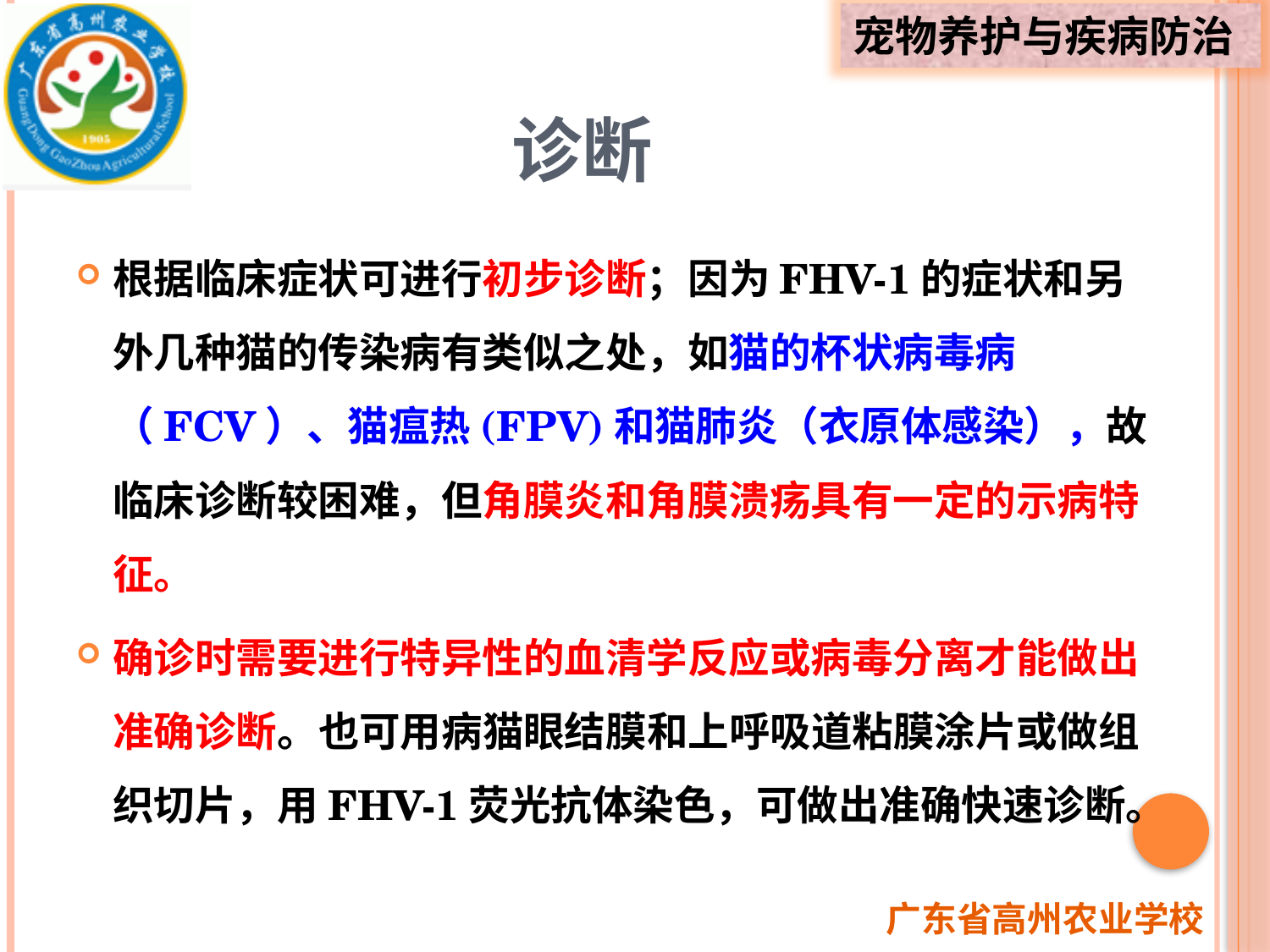

# 诊断
根据临床症状可进行初步诊断；因为FHV-1的症状和另外几种猫的传染病有类似之处，如猫的杯状病毒病（FCV）、猫瘟热(FPV)和猫肺炎（衣原体感染），故临床诊断较困难，但角膜炎和角膜溃疡具有一定的示病特征。
确诊时需要进行特异性的血清学反应或病毒分离才能做出准确诊断。也可用病猫眼结膜和上呼吸道粘膜涂片或做组织切片，用FHV-1荧光抗体染色，可做出准确快速诊断。